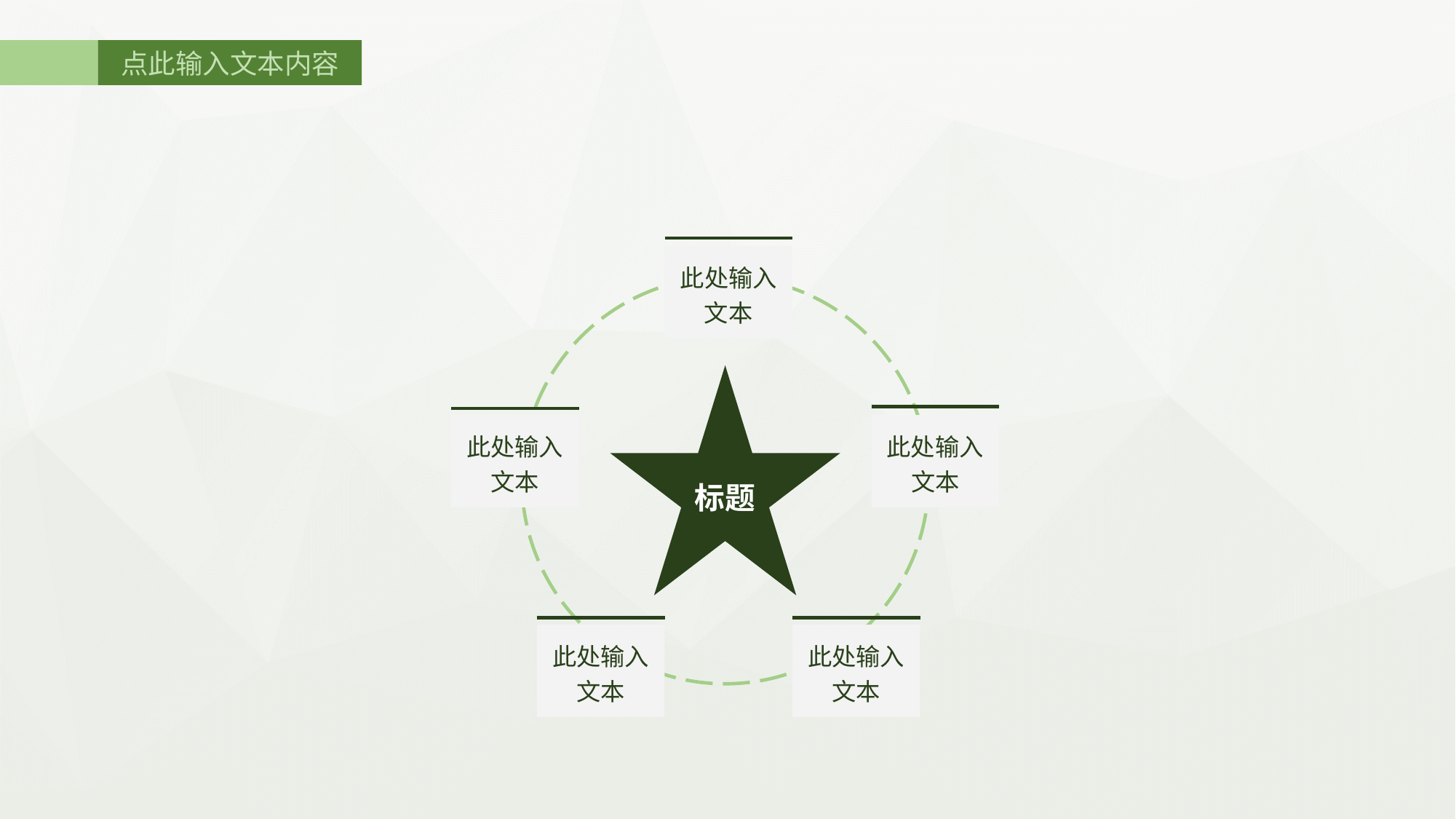

点此输入文本内容
此处输入文本

标题
此处输入文本
此处输入文本
此处输入文本
此处输入文本